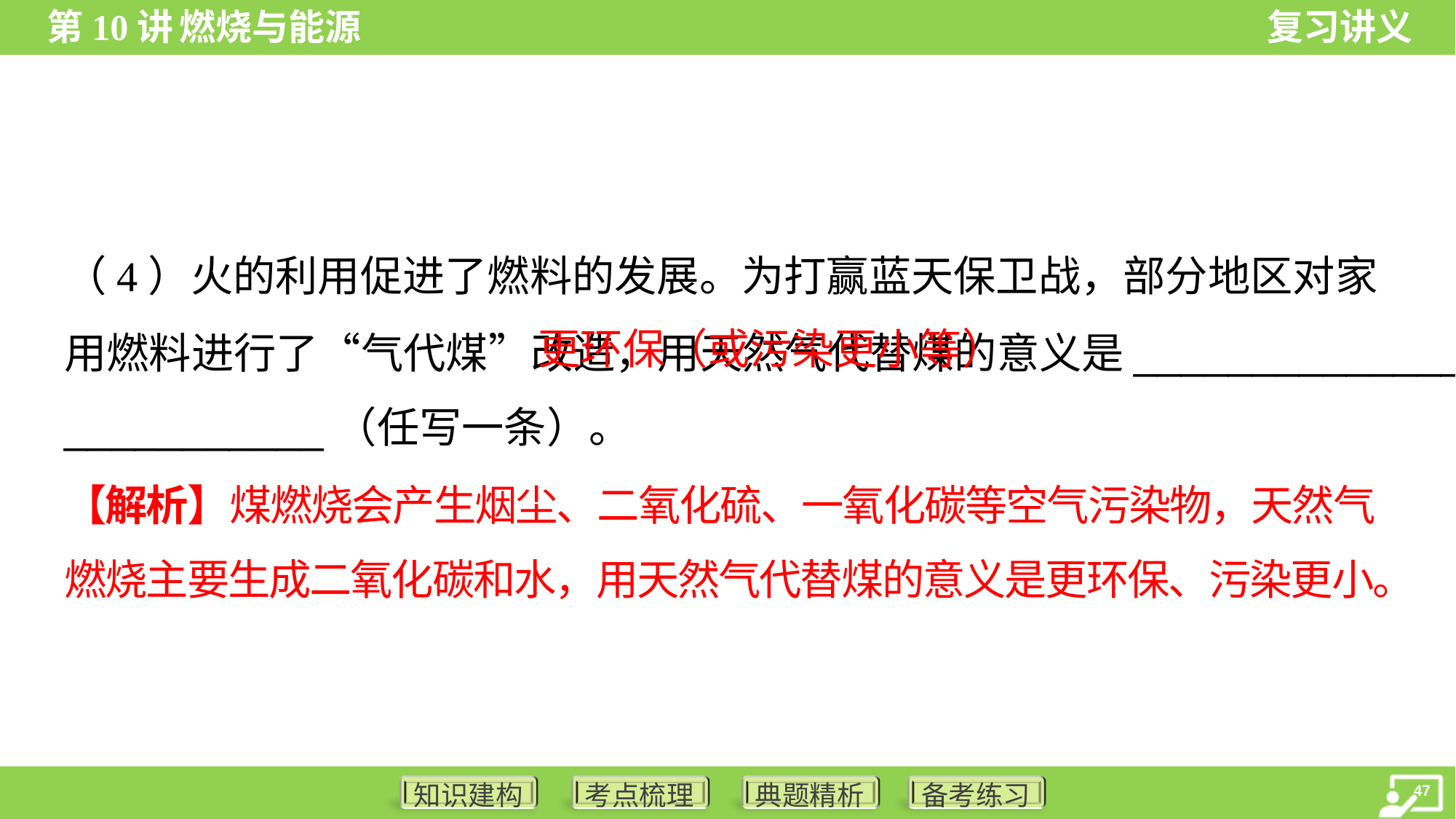

（4）火的利用促进了燃料的发展。为打赢蓝天保卫战，部分地区对家
用燃料进行了“气代煤”改造，用天然气代替煤的意义是______________
___________（任写一条）。
                                                 更环保（或污染更小等）
【解析】煤燃烧会产生烟尘、二氧化硫、一氧化碳等空气污染物，天然气
燃烧主要生成二氧化碳和水，用天然气代替煤的意义是更环保、污染更小。